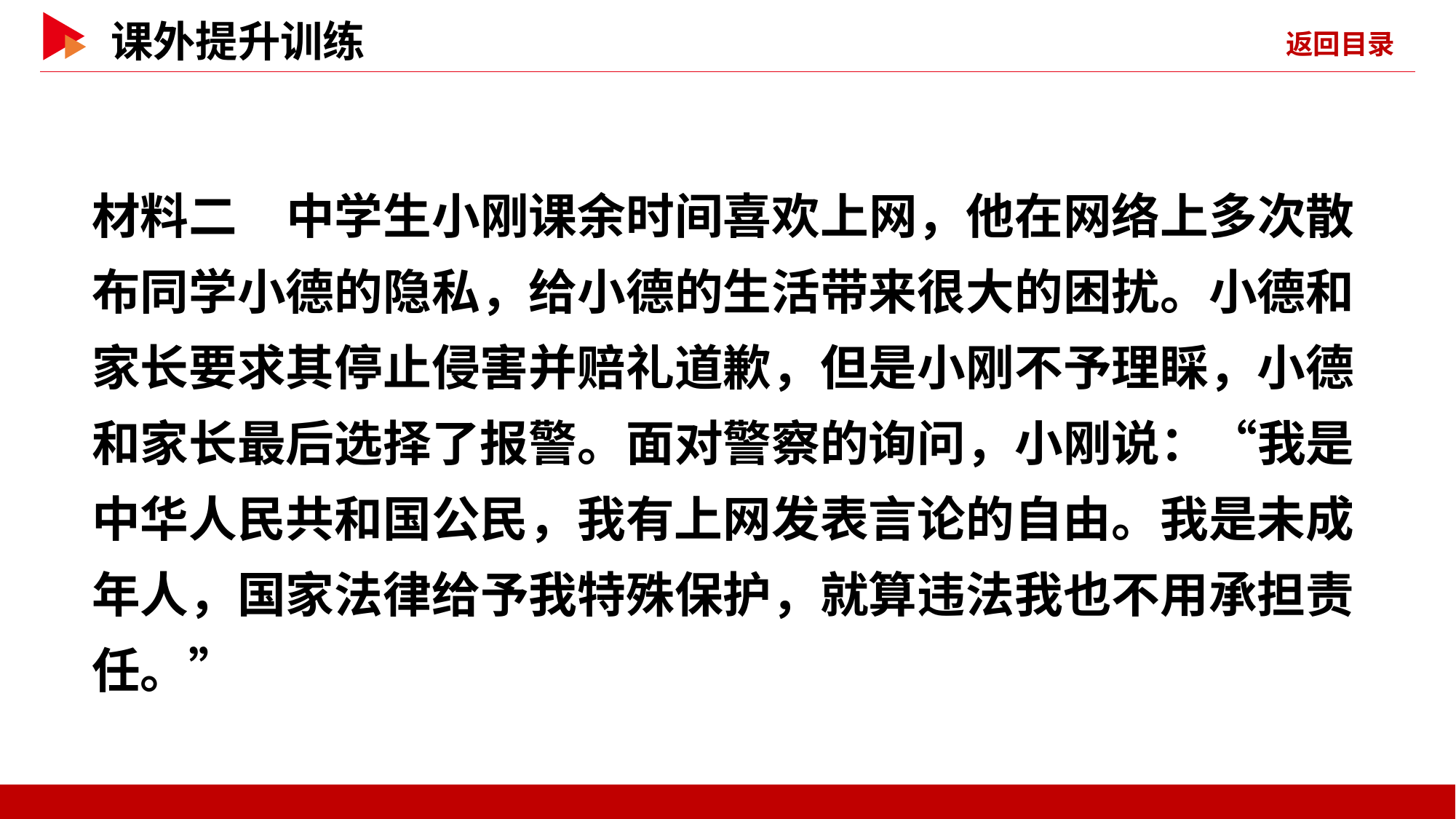

材料二　中学生小刚课余时间喜欢上网，他在网络上多次散布同学小德的隐私，给小德的生活带来很大的困扰。小德和家长要求其停止侵害并赔礼道歉，但是小刚不予理睬，小德和家长最后选择了报警。面对警察的询问，小刚说：“我是中华人民共和国公民，我有上网发表言论的自由。我是未成年人，国家法律给予我特殊保护，就算违法我也不用承担责任。”